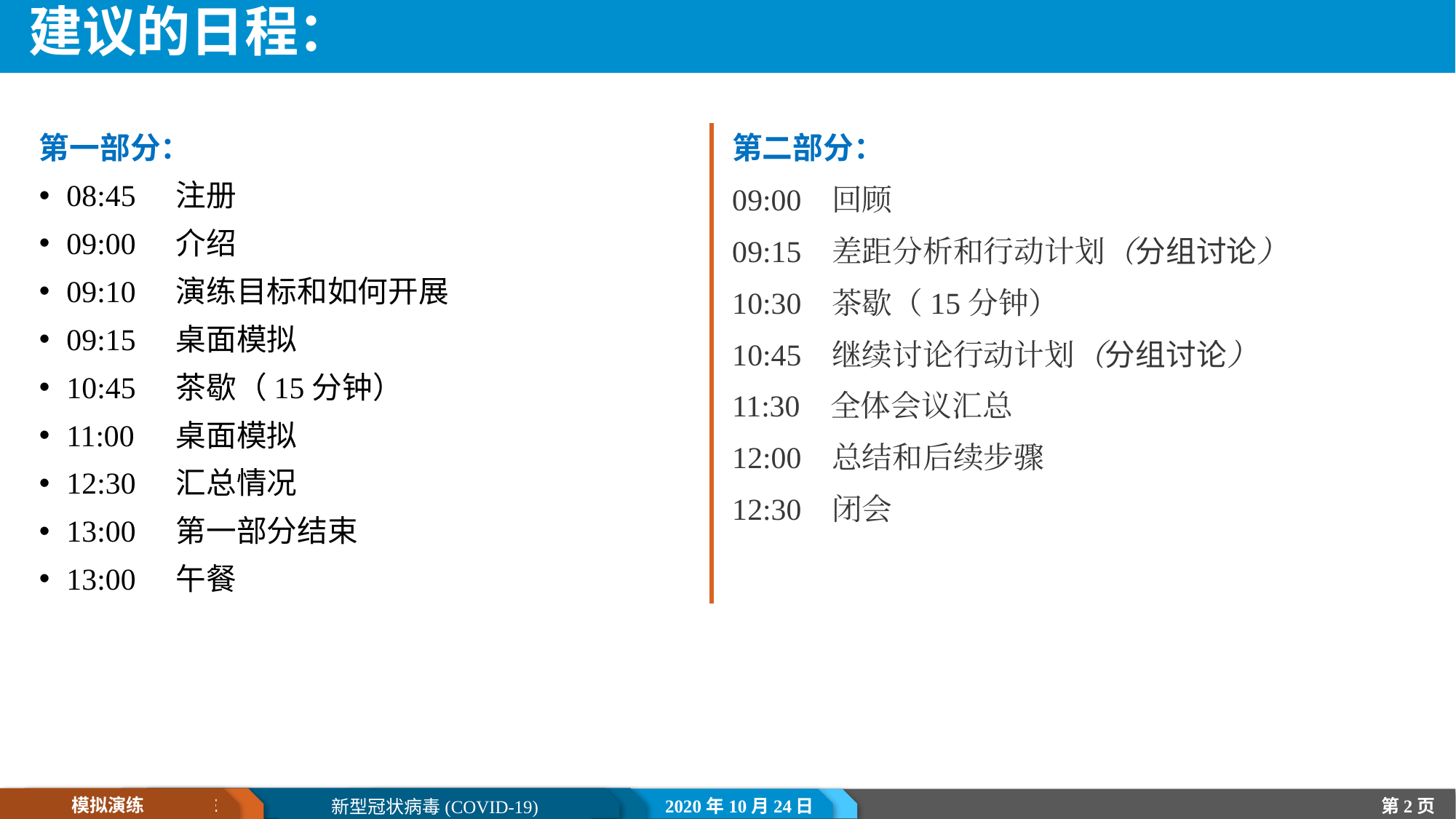

# 建议的日程：
第二部分：
09:00   回顾
09:15   差距分析和行动计划（分组讨论）
10:30   茶歇（15分钟）
10:45   继续讨论行动计划（分组讨论）
11:30   全体会议汇总
12:00   总结和后续步骤
12:30   闭会
第一部分：
08:45	注册
09:00   	介绍
09:10 	演练目标和如何开展
09:15   	桌面模拟
10:45	茶歇（15分钟）
11:00	桌面模拟
12:30	汇总情况
13:00 	第一部分结束
13:00	午餐
2020年10月24日
模拟演练
第2页
新型冠状病毒(COVID-19)